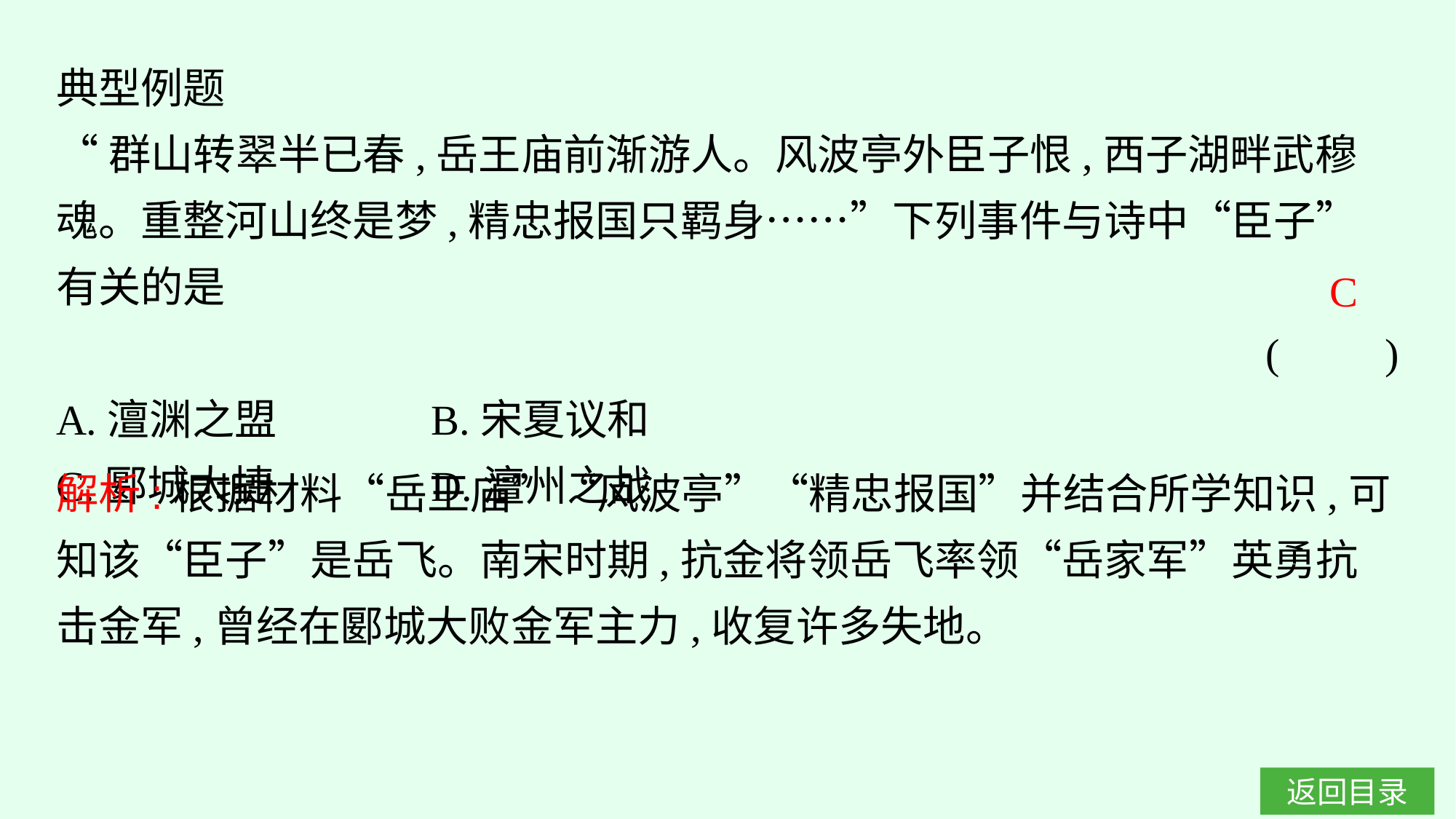

典型例题
“群山转翠半已春,岳王庙前渐游人。风波亭外臣子恨,西子湖畔武穆魂。重整河山终是梦,精忠报国只羁身……”下列事件与诗中“臣子”有关的是
(　　)
A.澶渊之盟		B.宋夏议和
C.郾城大捷		D.澶州之战
C
解析:根据材料“岳王庙”“风波亭”“精忠报国”并结合所学知识,可知该“臣子”是岳飞。南宋时期,抗金将领岳飞率领“岳家军”英勇抗击金军,曾经在郾城大败金军主力,收复许多失地。